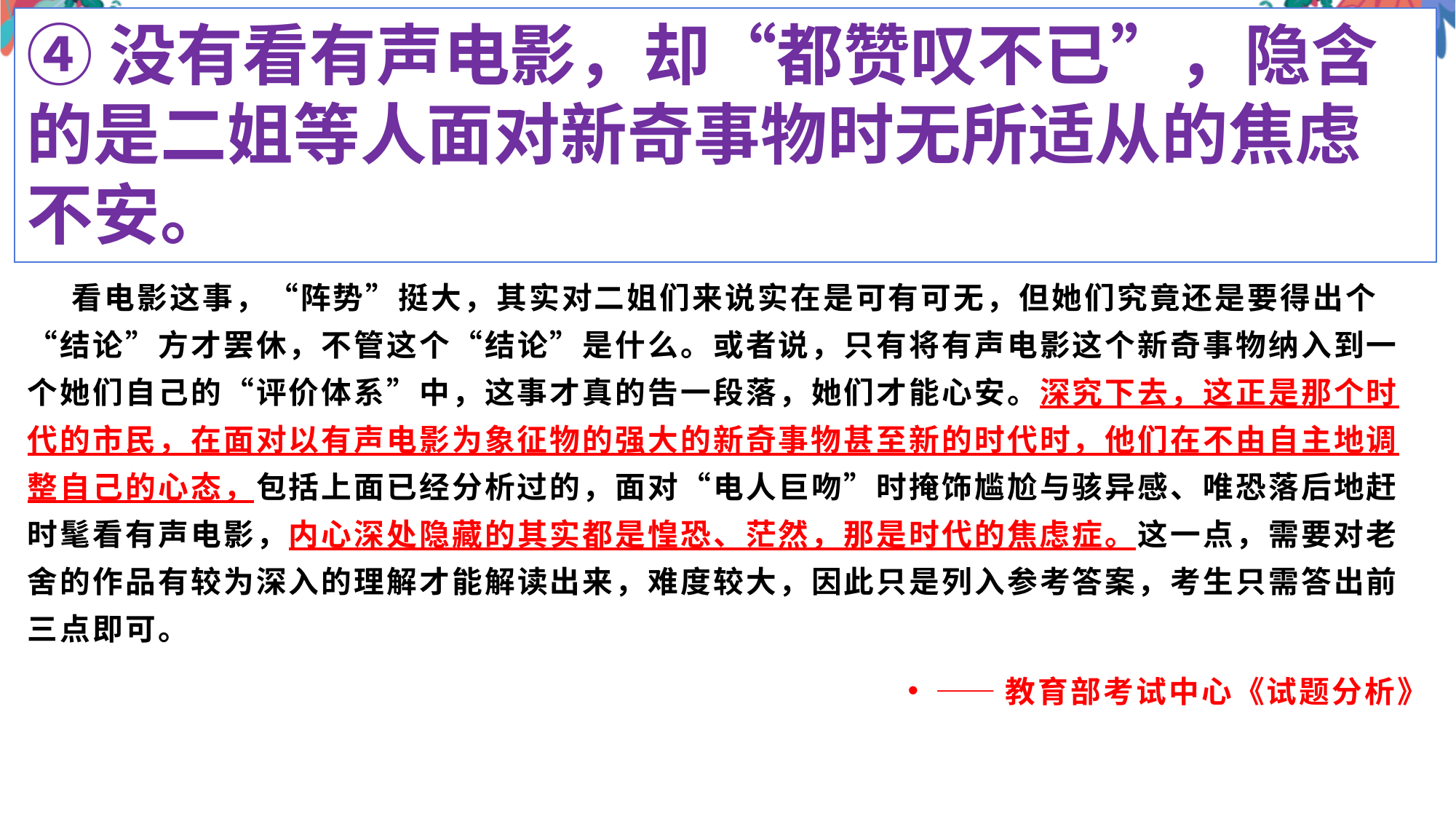

# ④没有看有声电影，却“都赞叹不已”，隐含的是二姐等人面对新奇事物时无所适从的焦虑不安。
     看电影这事，“阵势”挺大，其实对二姐们来说实在是可有可无，但她们究竟还是要得出个“结论”方才罢休，不管这个“结论”是什么。或者说，只有将有声电影这个新奇事物纳入到一个她们自己的“评价体系”中，这事才真的告一段落，她们才能心安。深究下去，这正是那个时代的市民，在面对以有声电影为象征物的强大的新奇事物甚至新的时代时，他们在不由自主地调整自己的心态，包括上面已经分析过的，面对“电人巨吻”时掩饰尴尬与骇异感、唯恐落后地赶时髦看有声电影，内心深处隐藏的其实都是惶恐、茫然，那是时代的焦虑症。这一点，需要对老舍的作品有较为深入的理解才能解读出来，难度较大，因此只是列入参考答案，考生只需答出前三点即可。
——教育部考试中心《试题分析》